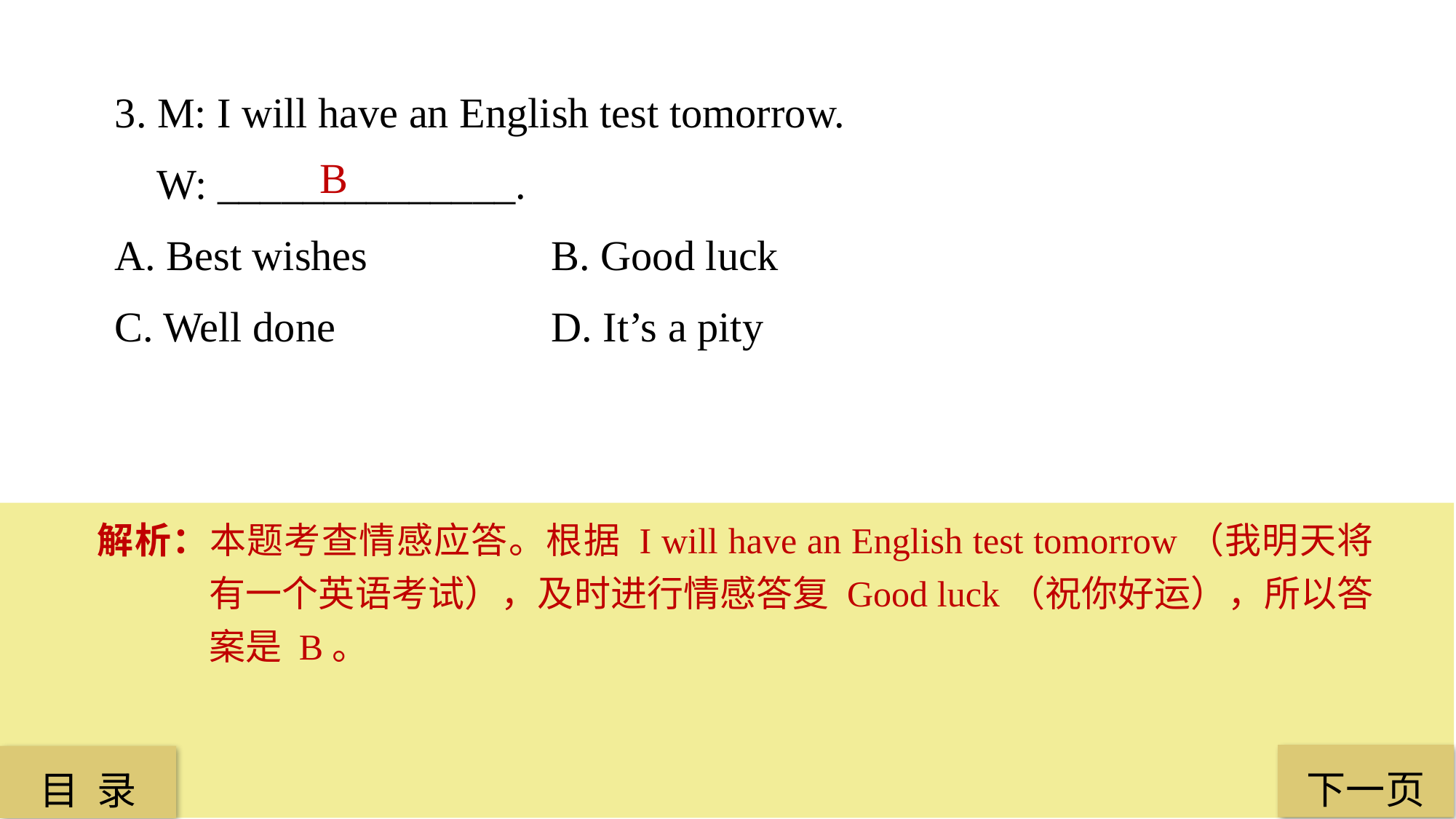

3. M: I will have an English test tomorrow.
    W: ______________.
A. Best wishes 		B. Good luck
C. Well done 		D. It’s a pity
 B
解析：本题考查情感应答。根据 I will have an English test tomorrow（我明天将有一个英语考试），及时进行情感答复 Good luck（祝你好运），所以答案是 B。